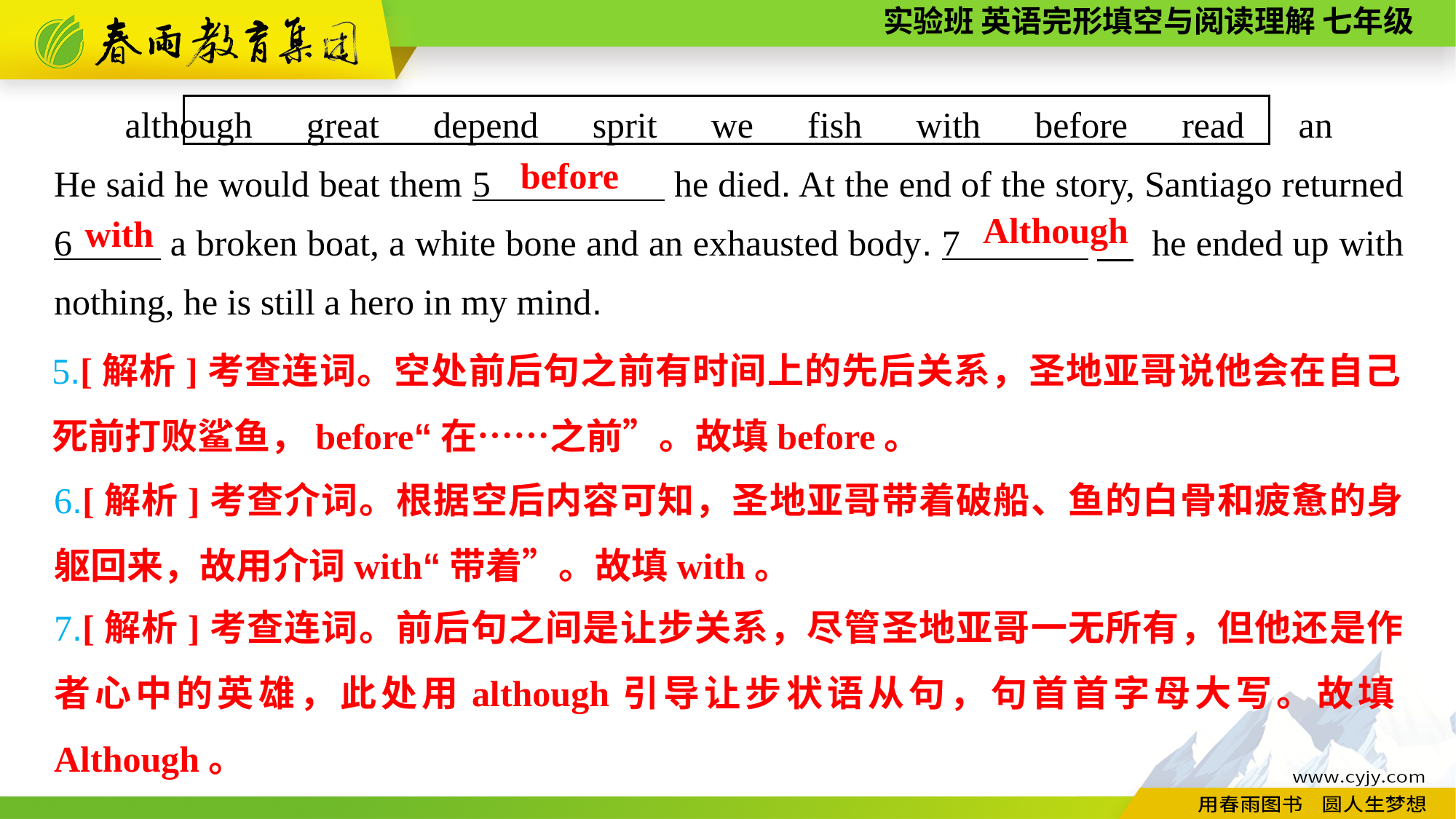

although　great　depend　sprit　we　fish　with　before　read　an
He said he would beat them 5                   he died. At the end of the story, Santiago returned 6          a broken boat, a white bone and an exhausted body. 7             　 he ended up with nothing, he is still a hero in my mind.

before
Although
with
5.[解析]考查连词。空处前后句之前有时间上的先后关系，圣地亚哥说他会在自己死前打败鲨鱼，before“在……之前”。故填before。
6.[解析]考查介词。根据空后内容可知，圣地亚哥带着破船、鱼的白骨和疲惫的身躯回来，故用介词with“带着”。故填with。
7.[解析]考查连词。前后句之间是让步关系，尽管圣地亚哥一无所有，但他还是作者心中的英雄，此处用although引导让步状语从句，句首首字母大写。故填Although。